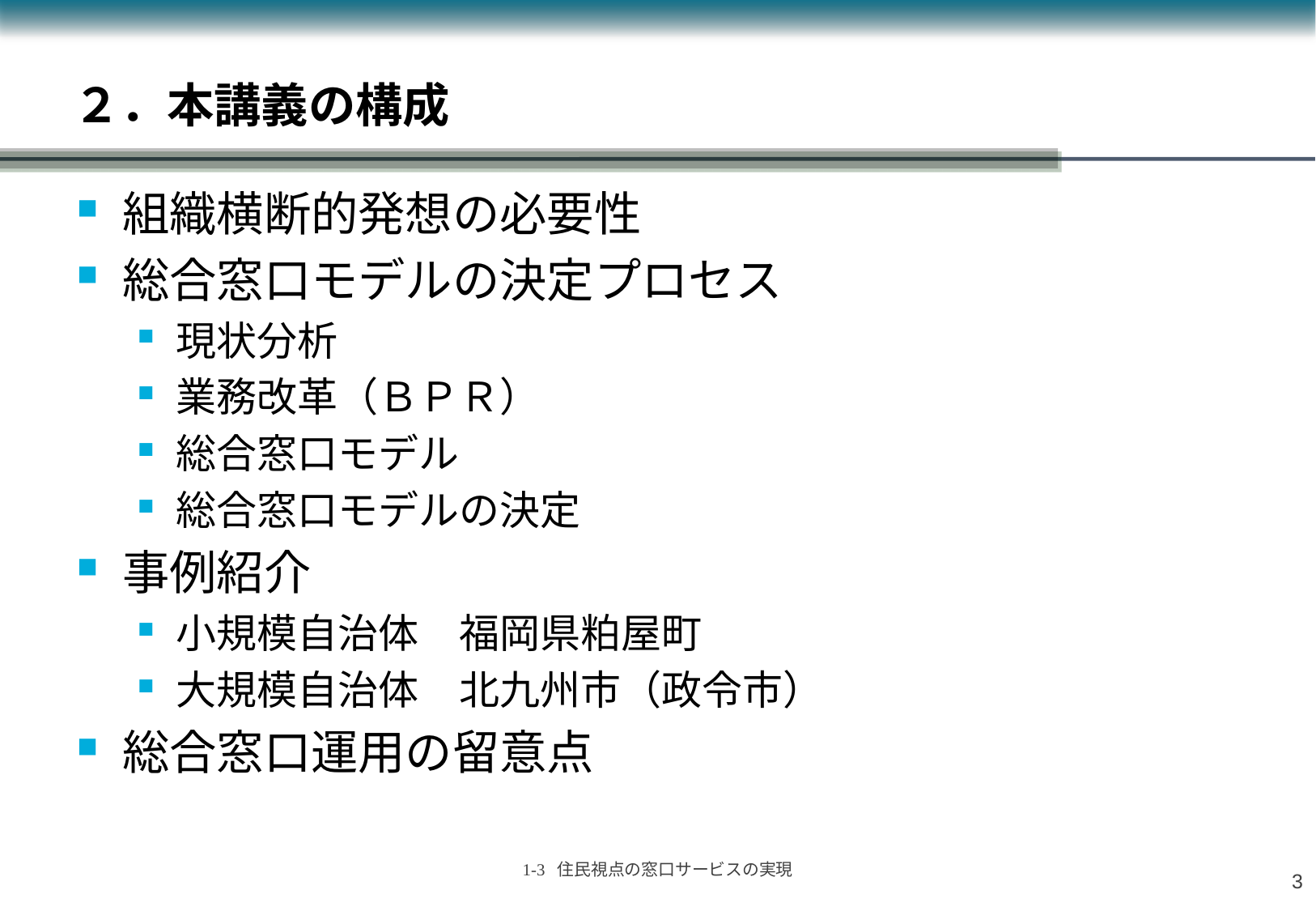

# ２．本講義の構成
組織横断的発想の必要性
総合窓口モデルの決定プロセス
現状分析
業務改革（ＢＰＲ）
総合窓口モデル
総合窓口モデルの決定
事例紹介
小規模自治体　福岡県粕屋町
大規模自治体　北九州市（政令市）
総合窓口運用の留意点

3
1-3  住民視点の窓口サービスの実現